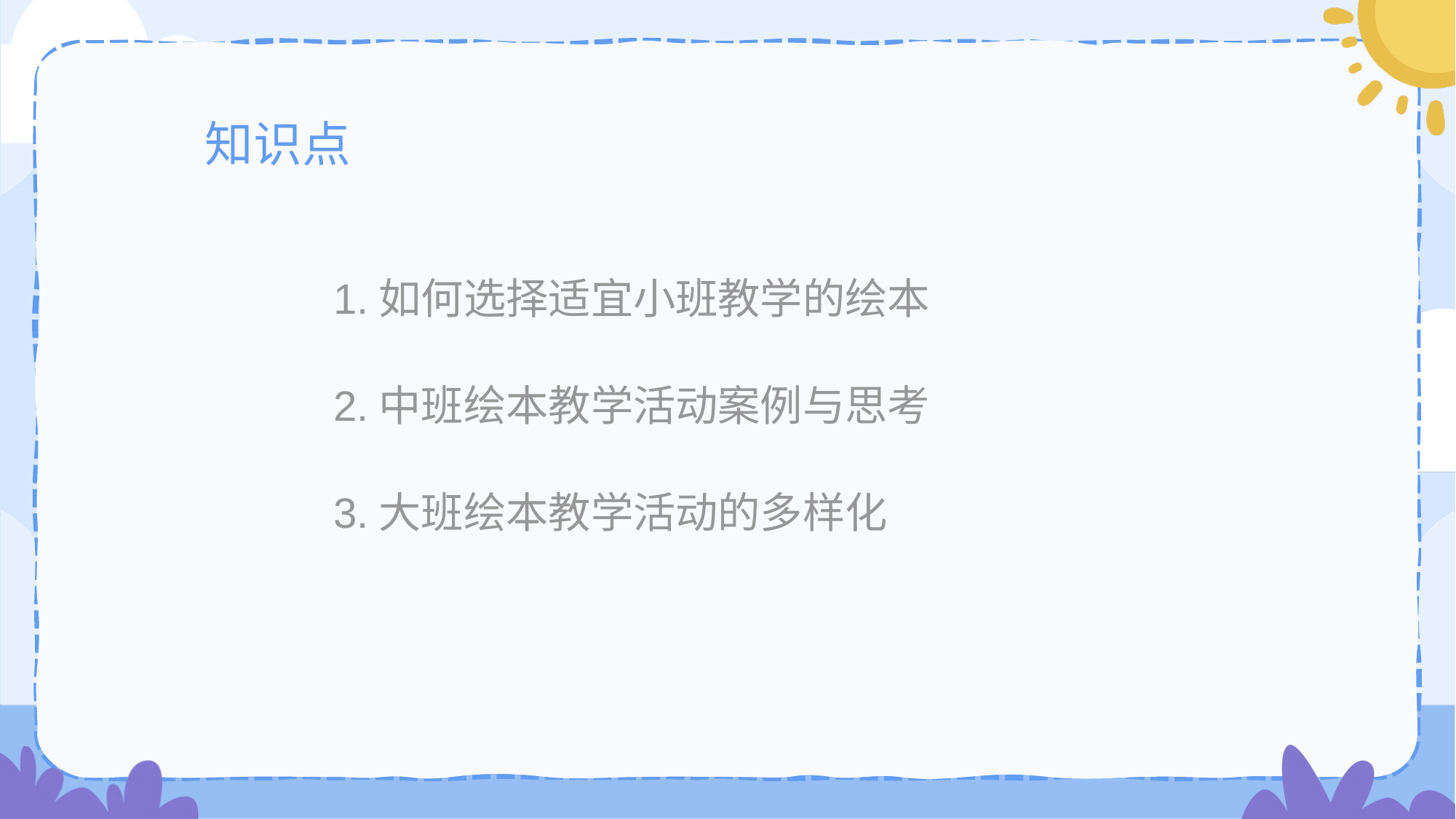

# 知识点
1.如何选择适宜小班教学的绘本
2.中班绘本教学活动案例与思考
3.大班绘本教学活动的多样化